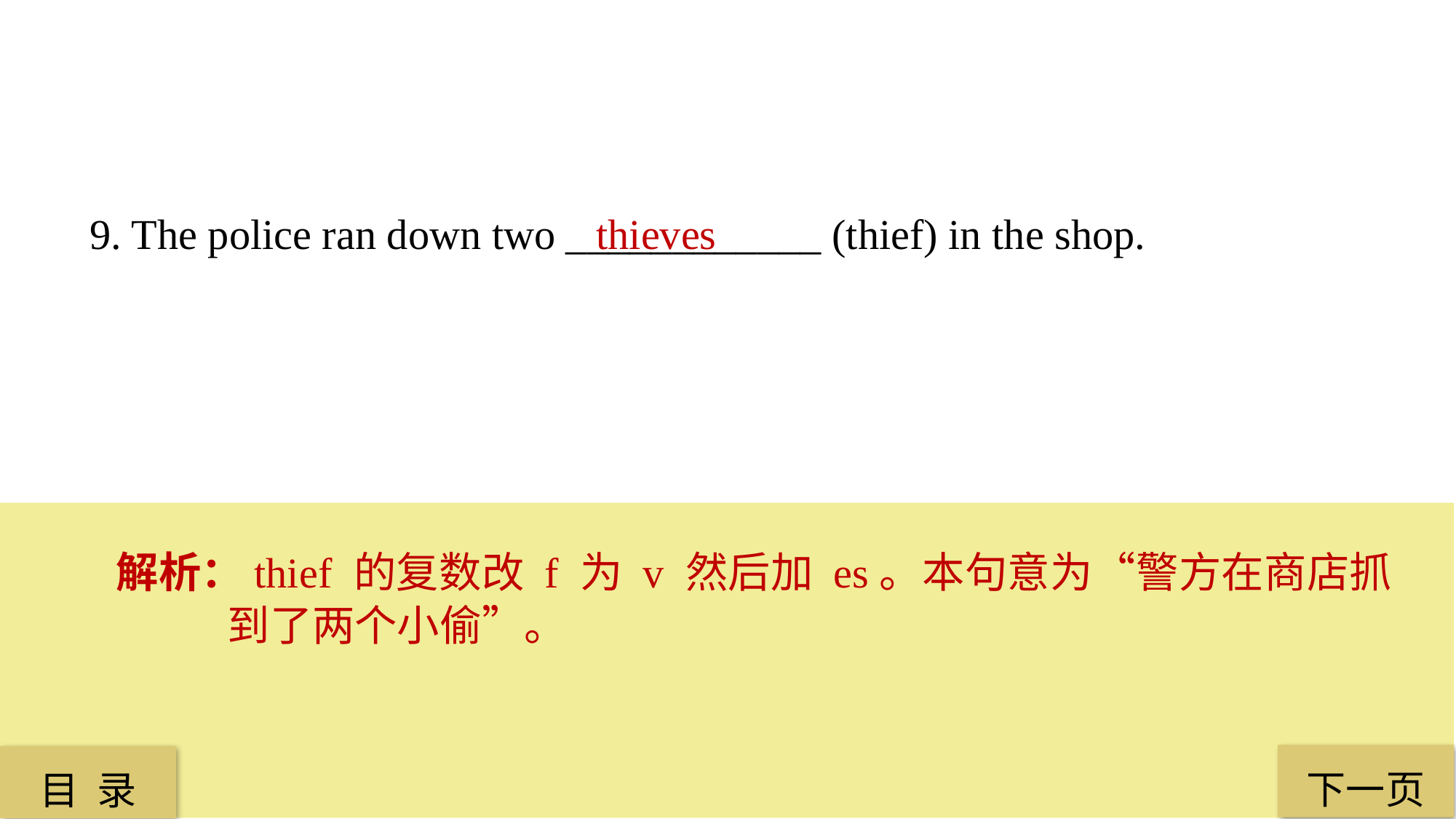

9. The police ran down two ____________ (thief) in the shop.
 thieves
解析：thief 的复数改 f 为 v 然后加 es。本句意为“警方在商店抓到了两个小偷”。